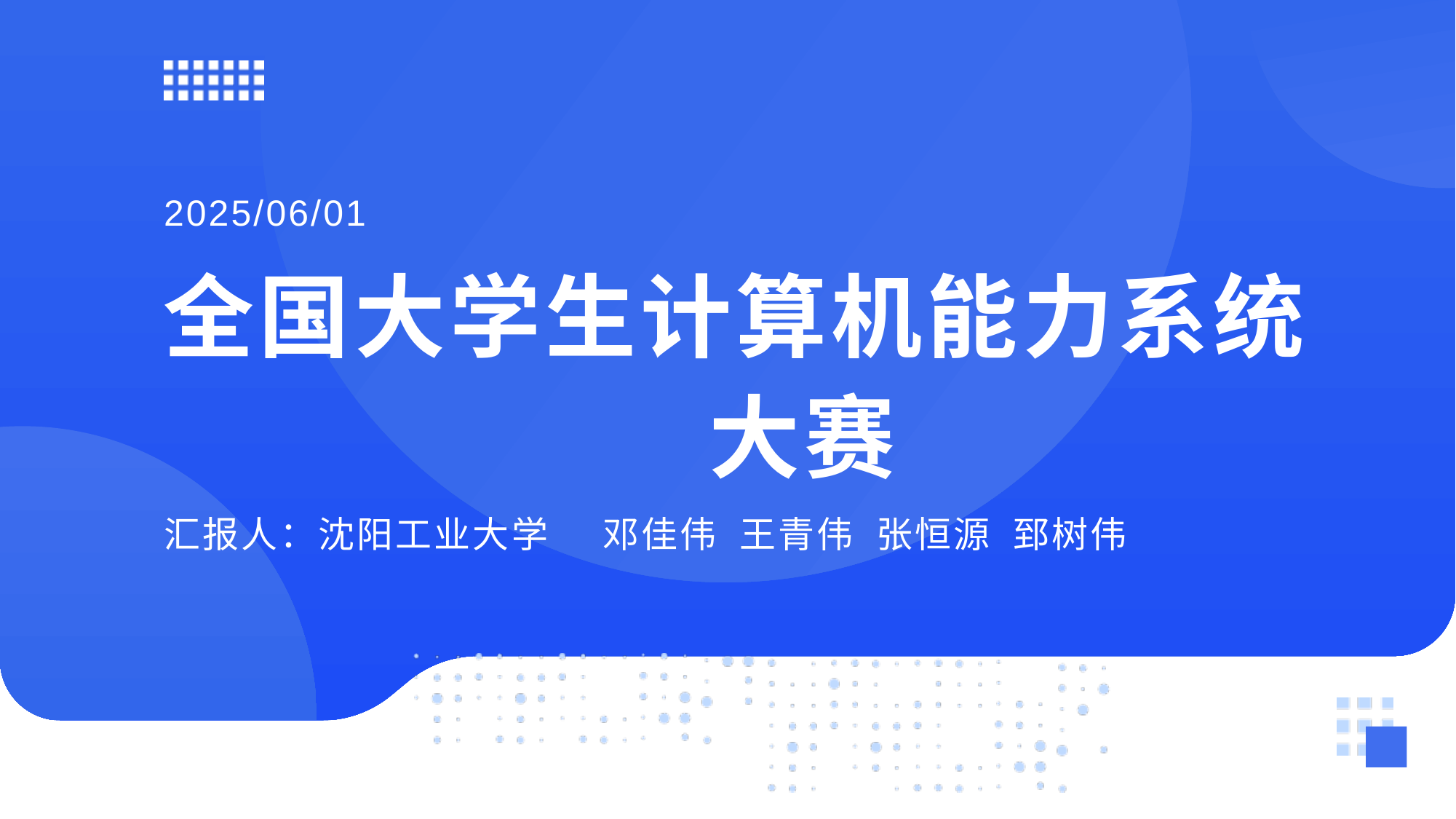

2025/06/01
全国大学生计算机能力系统         				大赛
汇报人：沈阳工业大学     邓佳伟  王青伟  张恒源  郅树伟